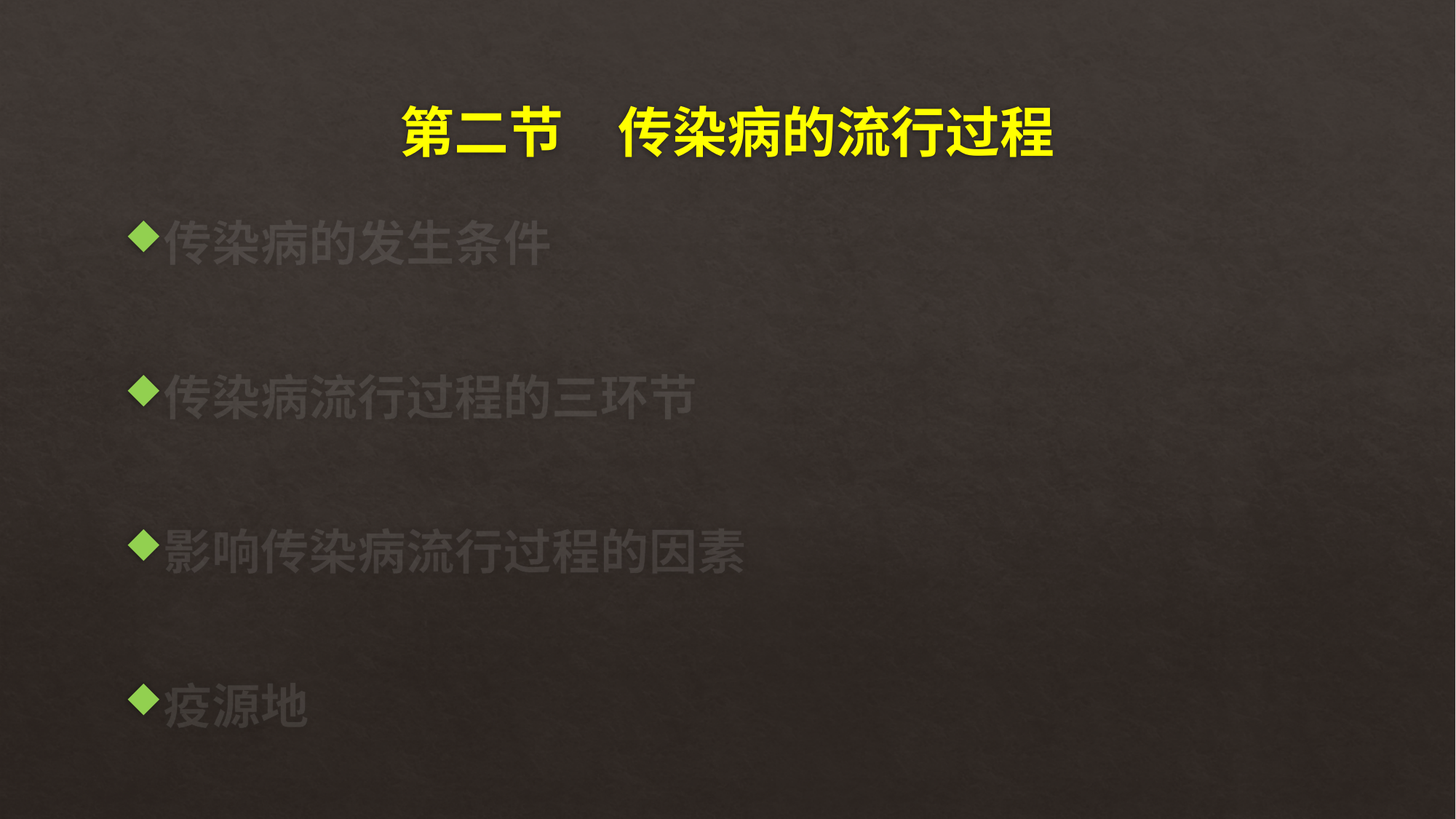

# 第二节　传染病的流行过程
传染病的发生条件

传染病流行过程的三环节

影响传染病流行过程的因素

疫源地